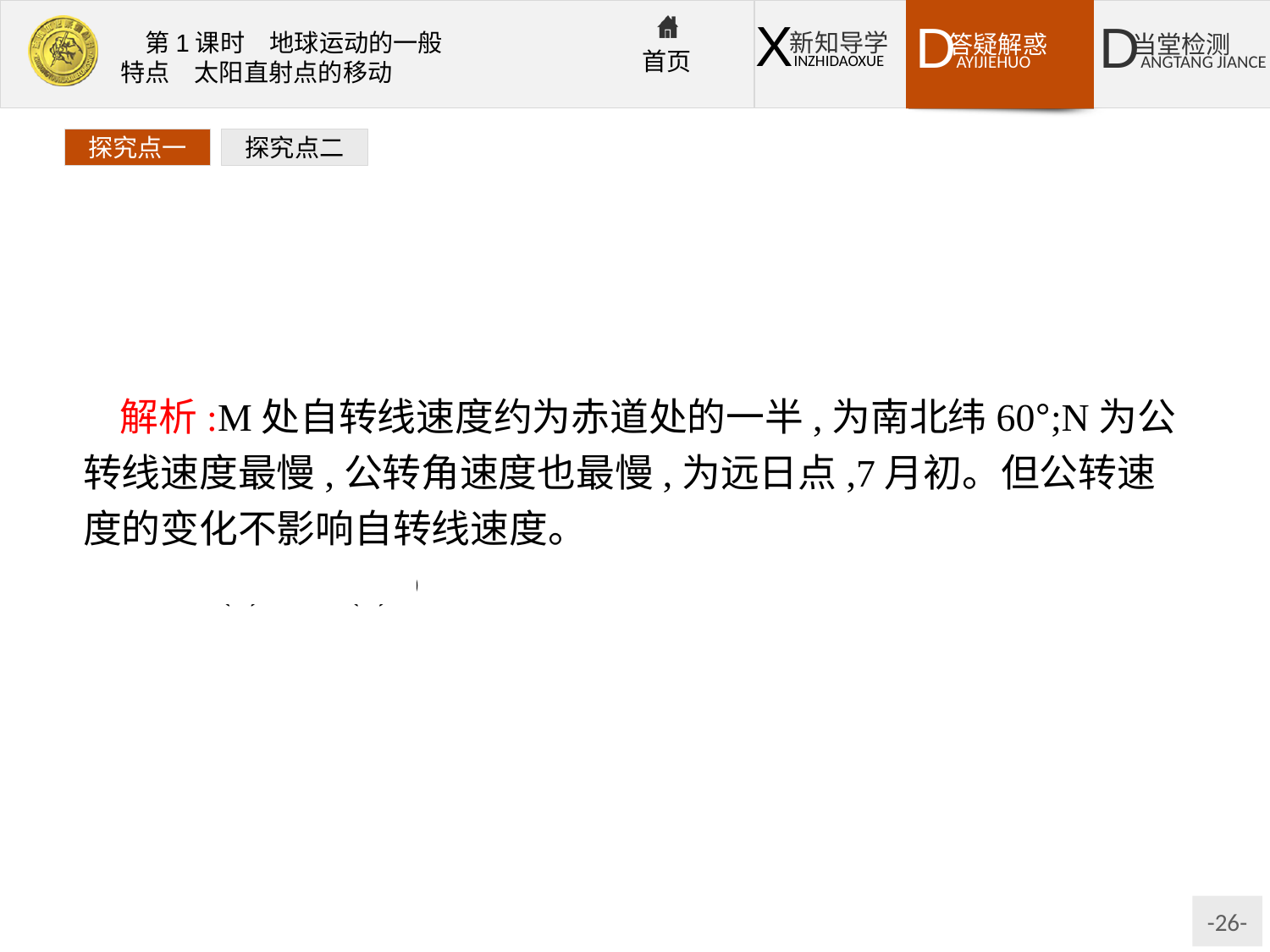

探究点一
探究点二
解析:M处自转线速度约为赤道处的一半,为南北纬60°;N为公转线速度最慢,公转角速度也最慢,为远日点,7月初。但公转速度的变化不影响自转线速度。
答案:(1)B　(2)D